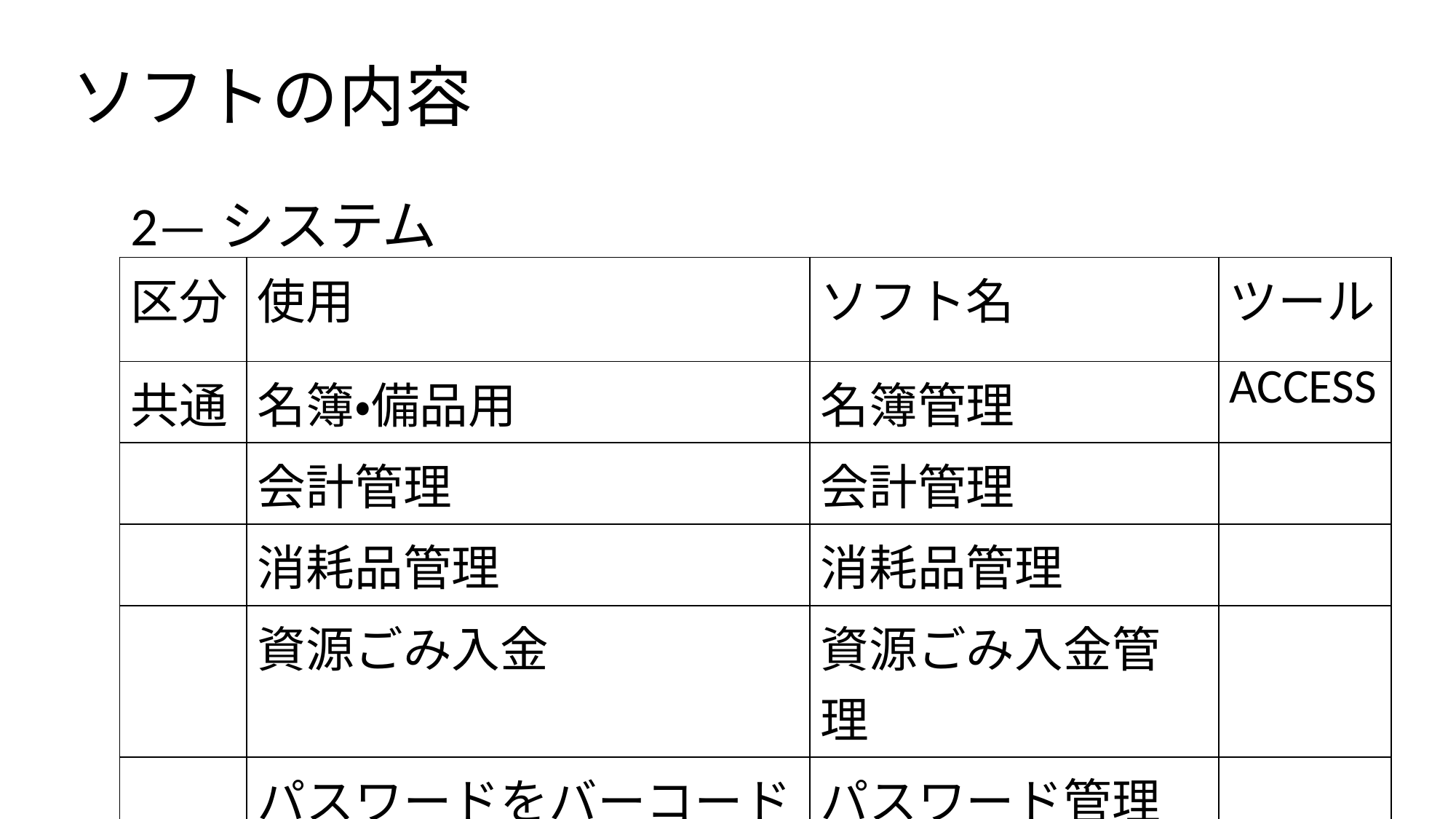

# ソフトの内容
2—システム
| 区分 | 使用 | ソフト名 | ツール |
| --- | --- | --- | --- |
| 共通 | 名簿・備品用 | 名簿管理 | ACCESS |
|  | 会計管理 | 会計管理 |  |
|  | 消耗品管理 | 消耗品管理 |  |
|  | 資源ごみ入金 | 資源ごみ入金管理 |  |
|  | パスワードをバーコード化 | パスワード管理 |  |